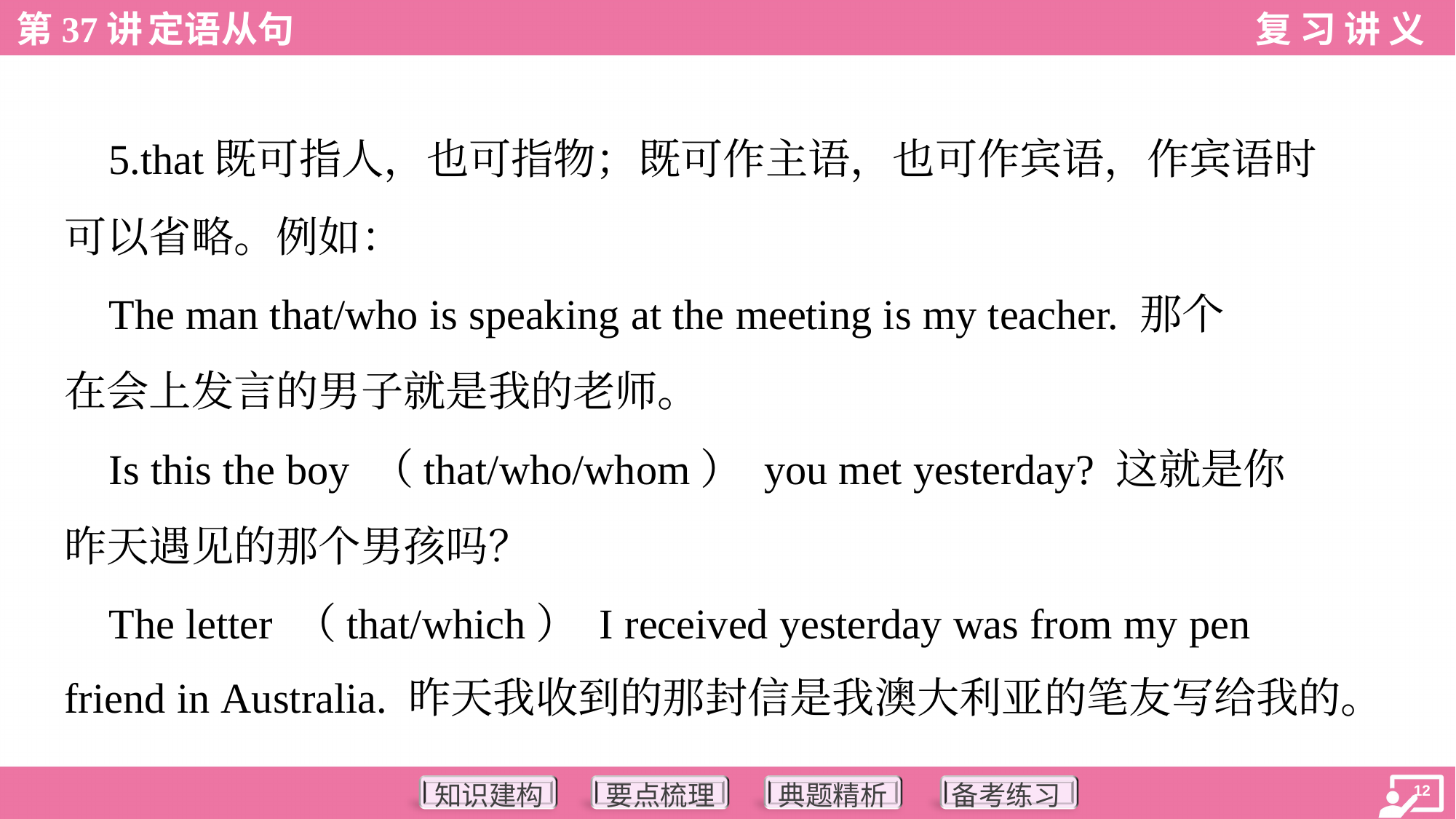

5.that既可指人，也可指物；既可作主语，也可作宾语，作宾语时
可以省略。例如：
    The man that/who is speaking at the meeting is my teacher. 那个
在会上发言的男子就是我的老师。
    Is this the boy （that/who/whom） you met yesterday? 这就是你
昨天遇见的那个男孩吗？
    The letter （that/which） I received yesterday was from my pen
friend in Australia. 昨天我收到的那封信是我澳大利亚的笔友写给我的。